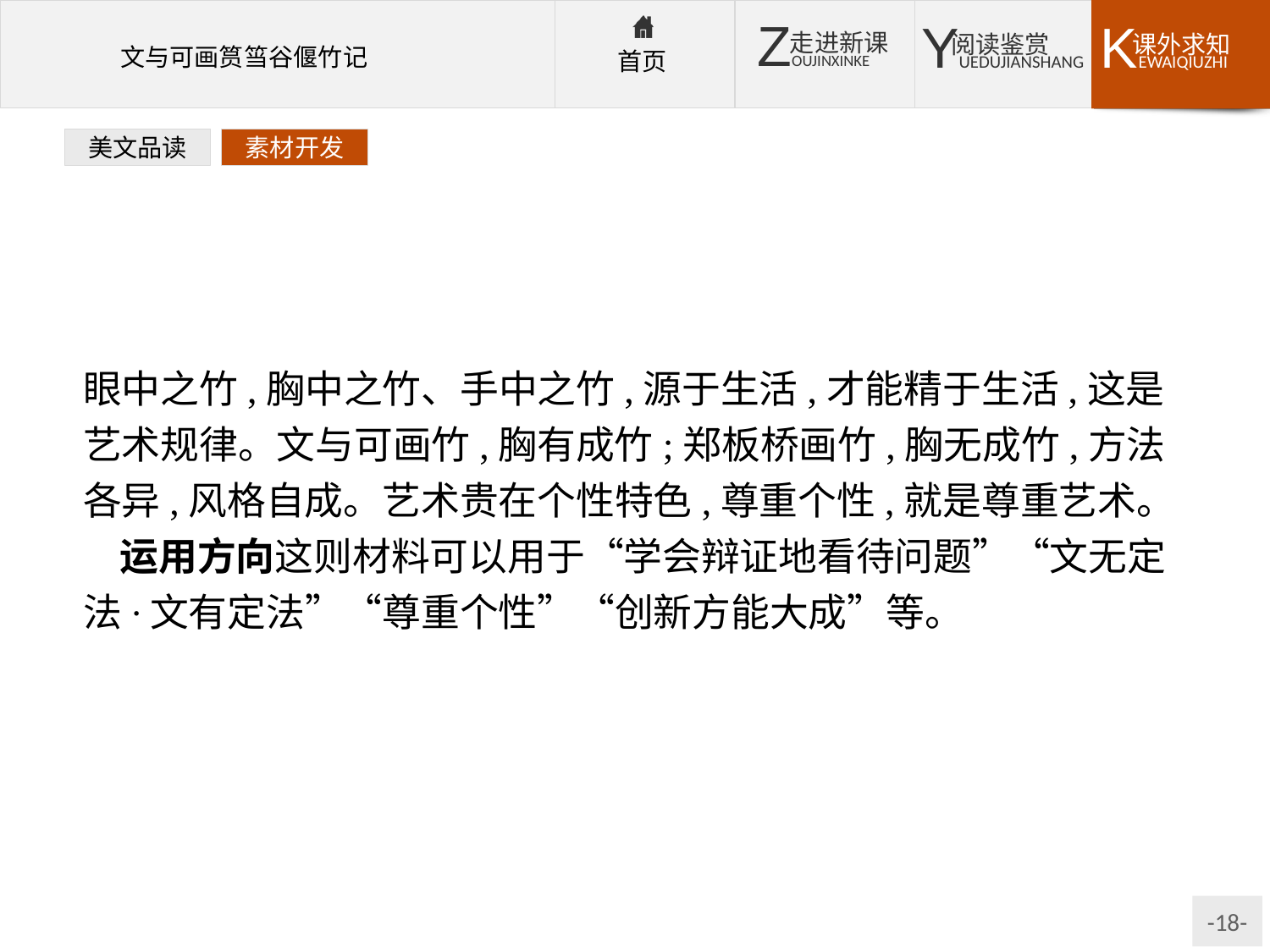

美文品读
素材开发
眼中之竹,胸中之竹、手中之竹,源于生活,才能精于生活,这是艺术规律。文与可画竹,胸有成竹;郑板桥画竹,胸无成竹,方法各异,风格自成。艺术贵在个性特色,尊重个性,就是尊重艺术。
运用方向这则材料可以用于“学会辩证地看待问题”“文无定法·文有定法”“尊重个性”“创新方能大成”等。